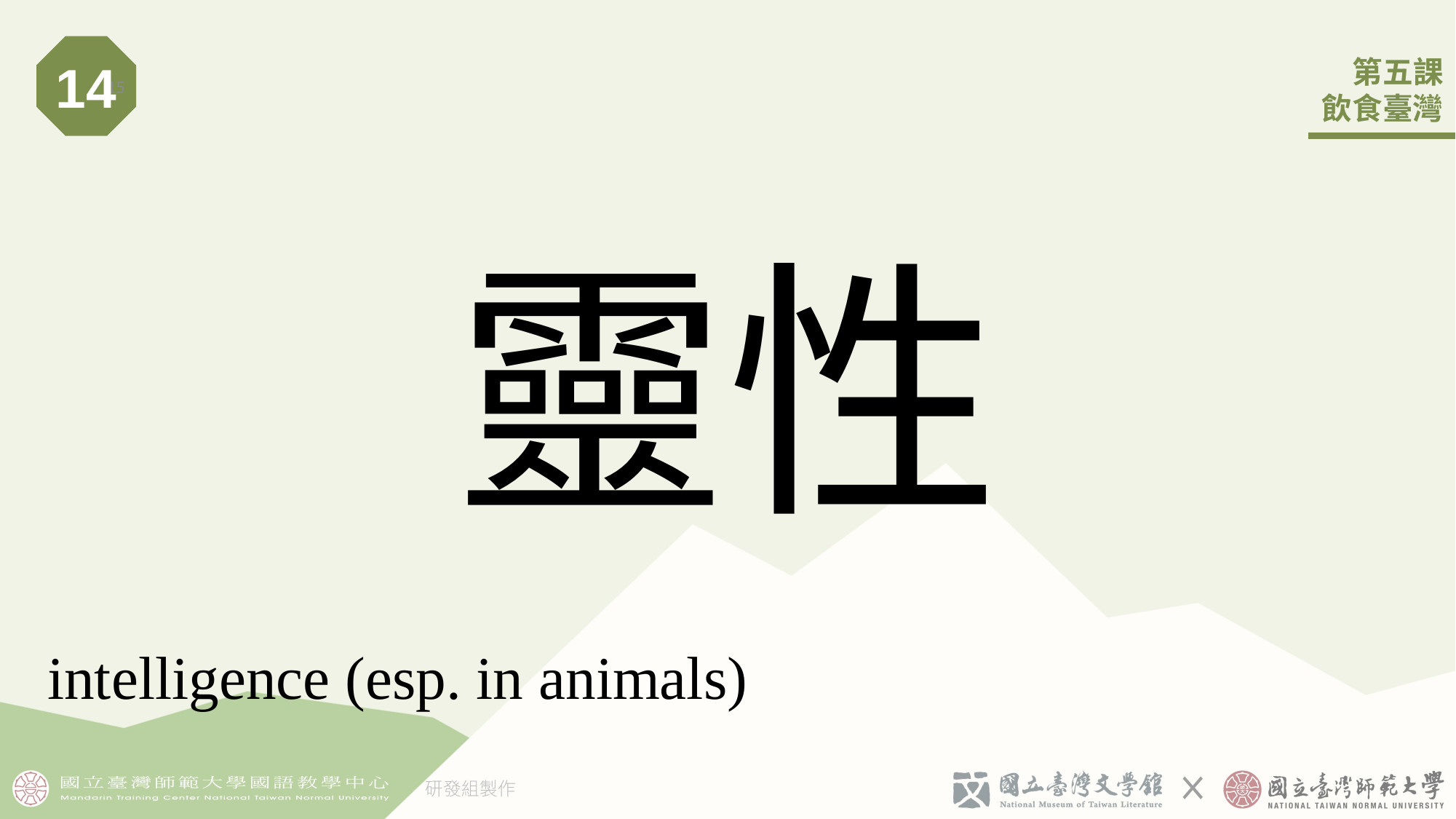

14
15
# 靈性
intelligence (esp. in animals)